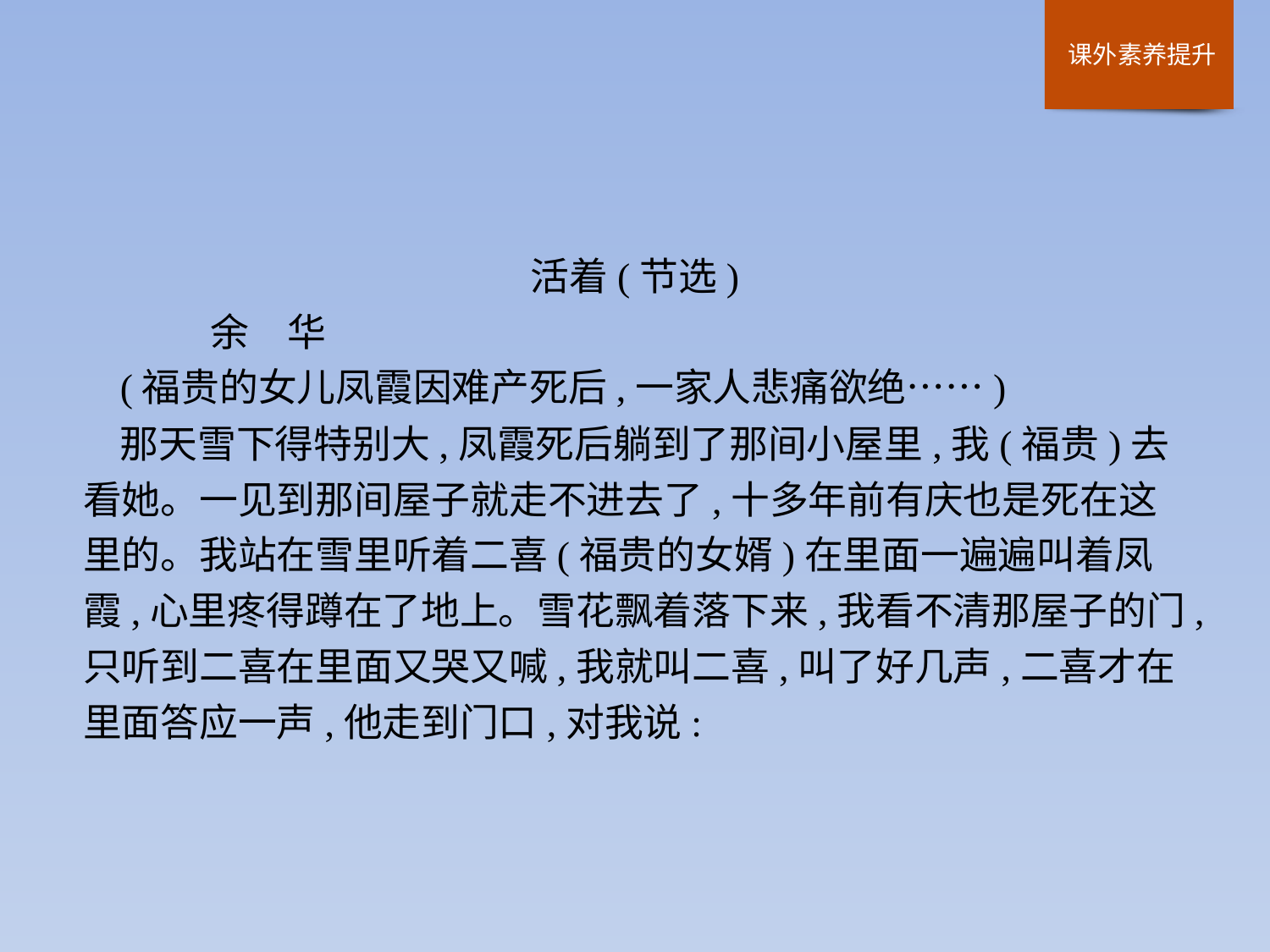

活着(节选)
	余　华
(福贵的女儿凤霞因难产死后,一家人悲痛欲绝……)
那天雪下得特别大,凤霞死后躺到了那间小屋里,我(福贵)去看她。一见到那间屋子就走不进去了,十多年前有庆也是死在这里的。我站在雪里听着二喜(福贵的女婿)在里面一遍遍叫着凤霞,心里疼得蹲在了地上。雪花飘着落下来,我看不清那屋子的门,只听到二喜在里面又哭又喊,我就叫二喜,叫了好几声,二喜才在里面答应一声,他走到门口,对我说: